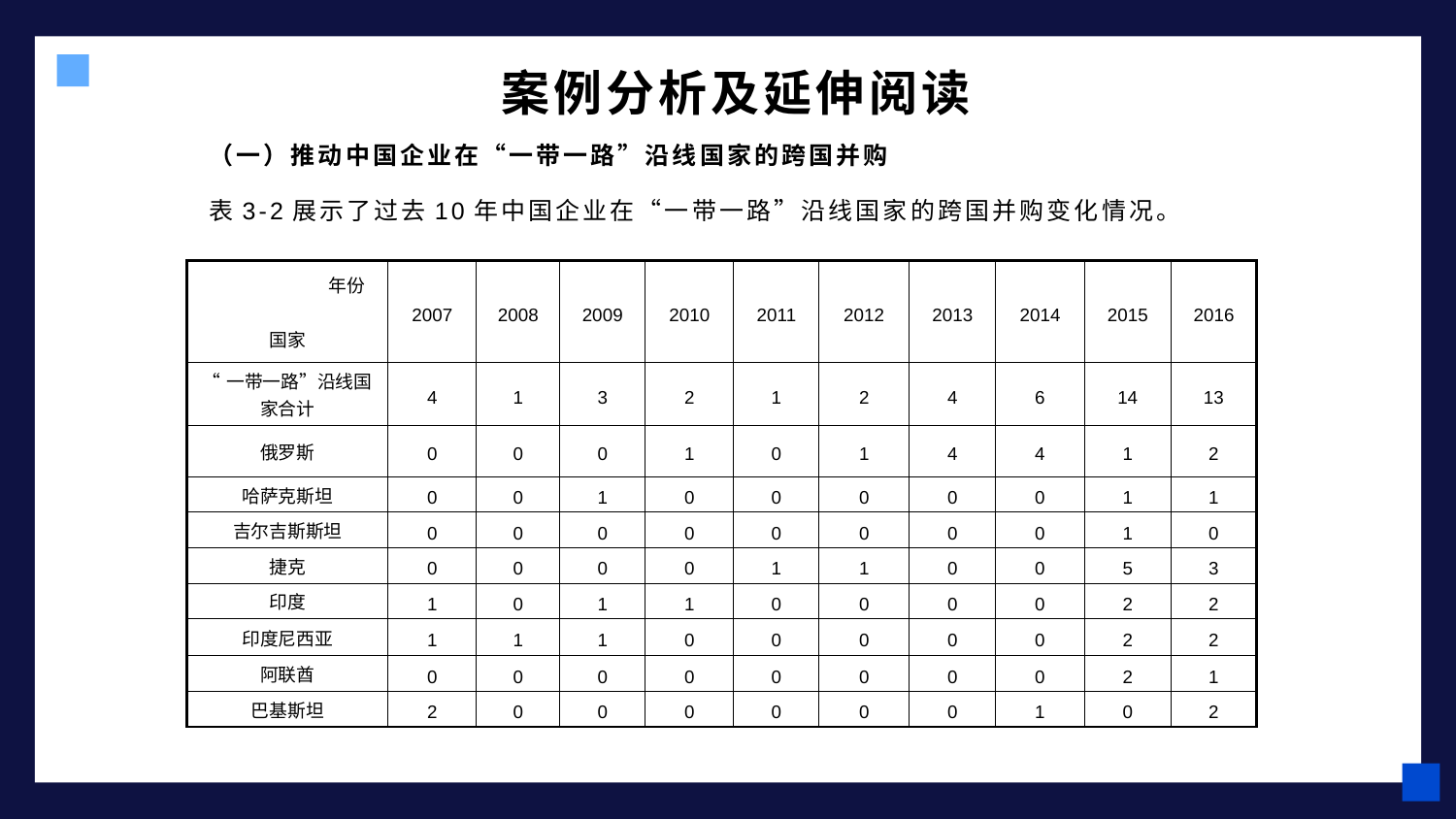

# 案例分析及延伸阅读
（一）推动中国企业在“一带一路”沿线国家的跨国并购
表3-2展示了过去10年中国企业在“一带一路”沿线国家的跨国并购变化情况。

| 年份 国家 | 2007 | 2008 | 2009 | 2010 | 2011 | 2012 | 2013 | 2014 | 2015 | 2016 |
| --- | --- | --- | --- | --- | --- | --- | --- | --- | --- | --- |
| “一带一路”沿线国家合计 | 4 | 1 | 3 | 2 | 1 | 2 | 4 | 6 | 14 | 13 |
| 俄罗斯 | 0 | 0 | 0 | 1 | 0 | 1 | 4 | 4 | 1 | 2 |
| 哈萨克斯坦 | 0 | 0 | 1 | 0 | 0 | 0 | 0 | 0 | 1 | 1 |
| 吉尔吉斯斯坦 | 0 | 0 | 0 | 0 | 0 | 0 | 0 | 0 | 1 | 0 |
| 捷克 | 0 | 0 | 0 | 0 | 1 | 1 | 0 | 0 | 5 | 3 |
| 印度 | 1 | 0 | 1 | 1 | 0 | 0 | 0 | 0 | 2 | 2 |
| 印度尼西亚 | 1 | 1 | 1 | 0 | 0 | 0 | 0 | 0 | 2 | 2 |
| 阿联酋 | 0 | 0 | 0 | 0 | 0 | 0 | 0 | 0 | 2 | 1 |
| 巴基斯坦 | 2 | 0 | 0 | 0 | 0 | 0 | 0 | 1 | 0 | 2 |